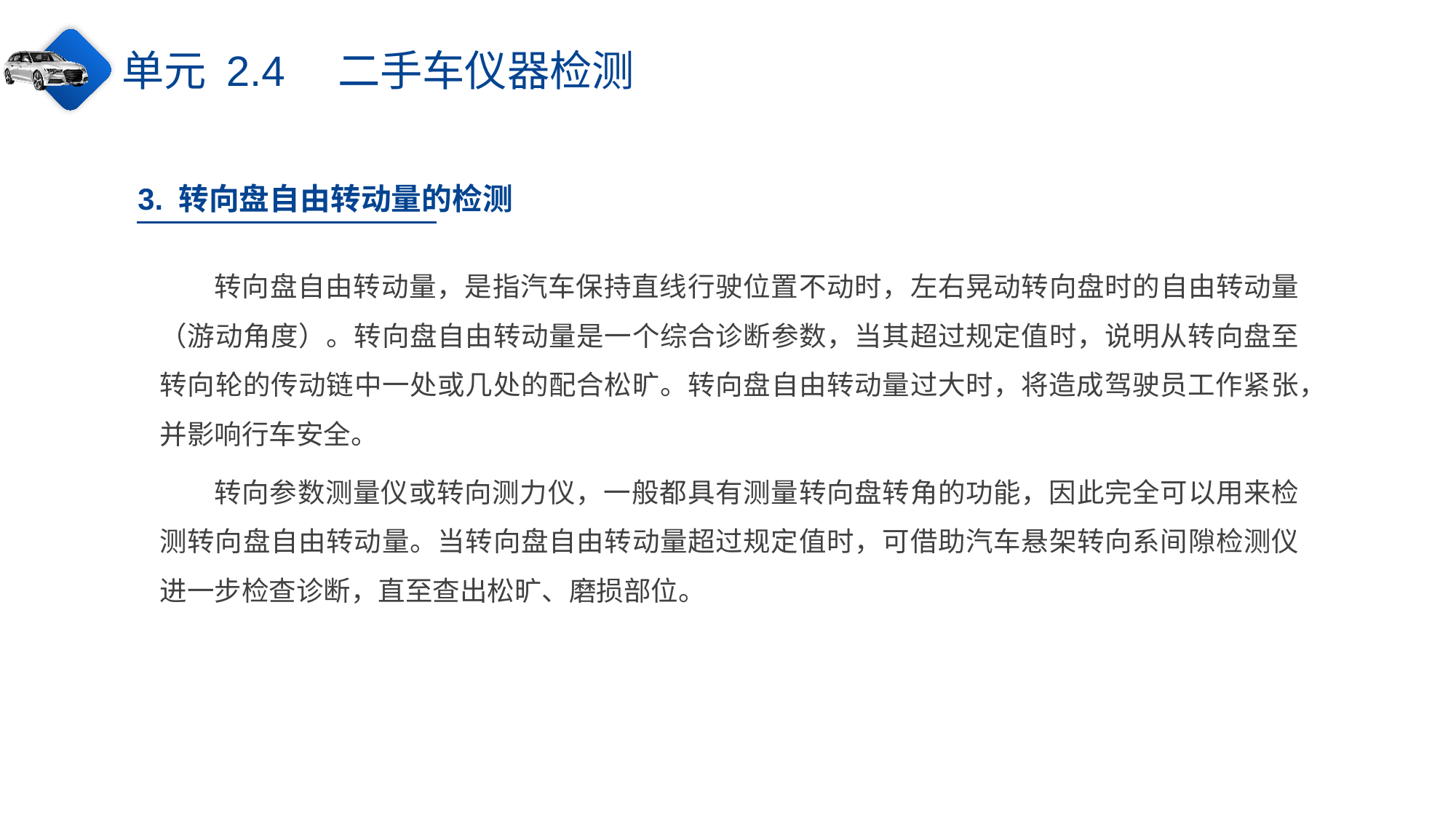

单元 2.4　二手车仪器检测
3. 转向盘自由转动量的检测
转向盘自由转动量，是指汽车保持直线行驶位置不动时，左右晃动转向盘时的自由转动量（游动角度）。转向盘自由转动量是一个综合诊断参数，当其超过规定值时，说明从转向盘至转向轮的传动链中一处或几处的配合松旷。转向盘自由转动量过大时，将造成驾驶员工作紧张，并影响行车安全。
转向参数测量仪或转向测力仪，一般都具有测量转向盘转角的功能，因此完全可以用来检测转向盘自由转动量。当转向盘自由转动量超过规定值时，可借助汽车悬架转向系间隙检测仪进一步检查诊断，直至查出松旷、磨损部位。